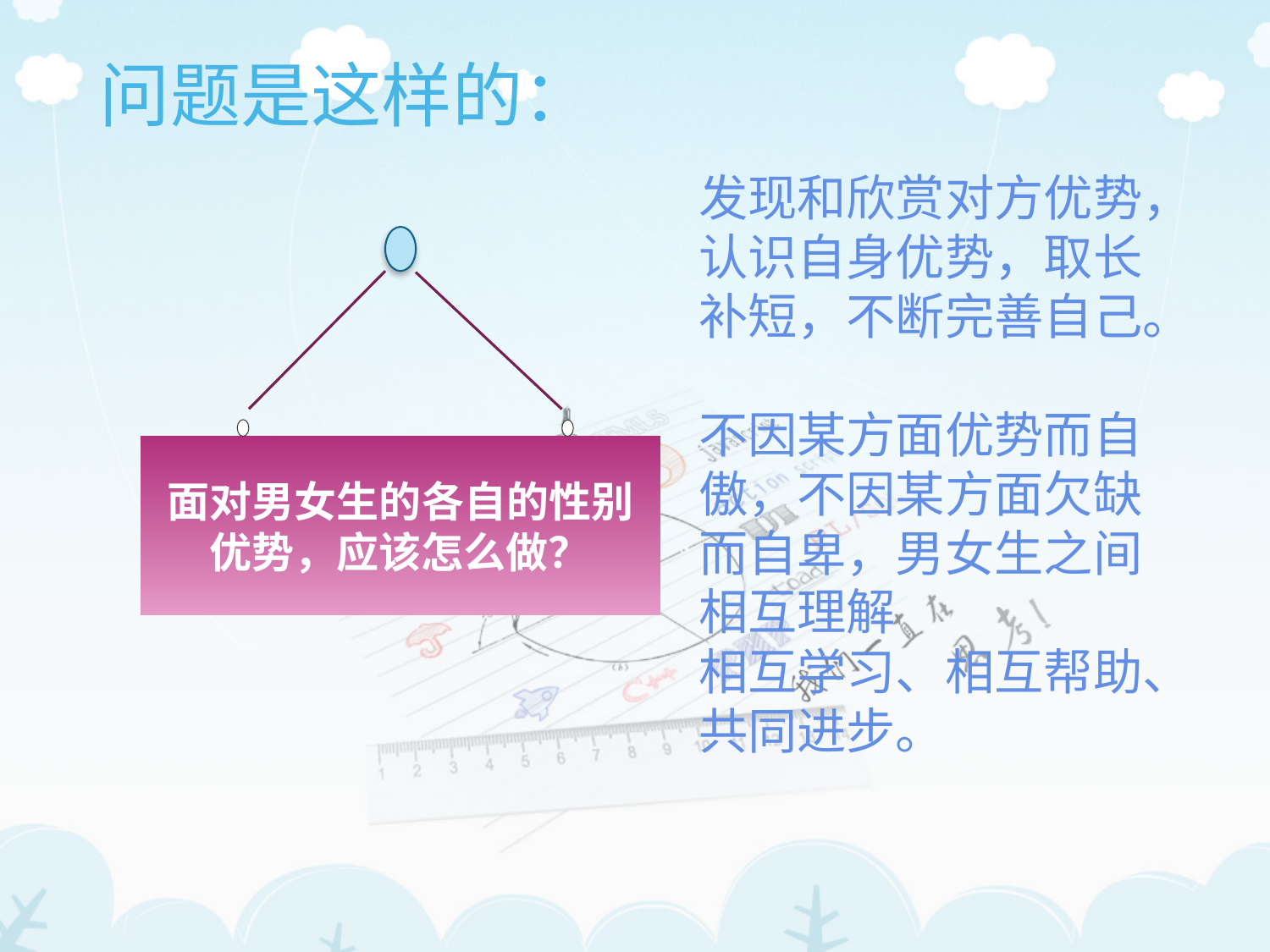

问题是这样的：
发现和欣赏对方优势，认识自身优势，取长补短，不断完善自己。

不因某方面优势而自傲，不因某方面欠缺而自卑，男女生之间相互理解
相互学习、相互帮助、共同进步。

面对男女生的各自的性别优势，应该怎么做？